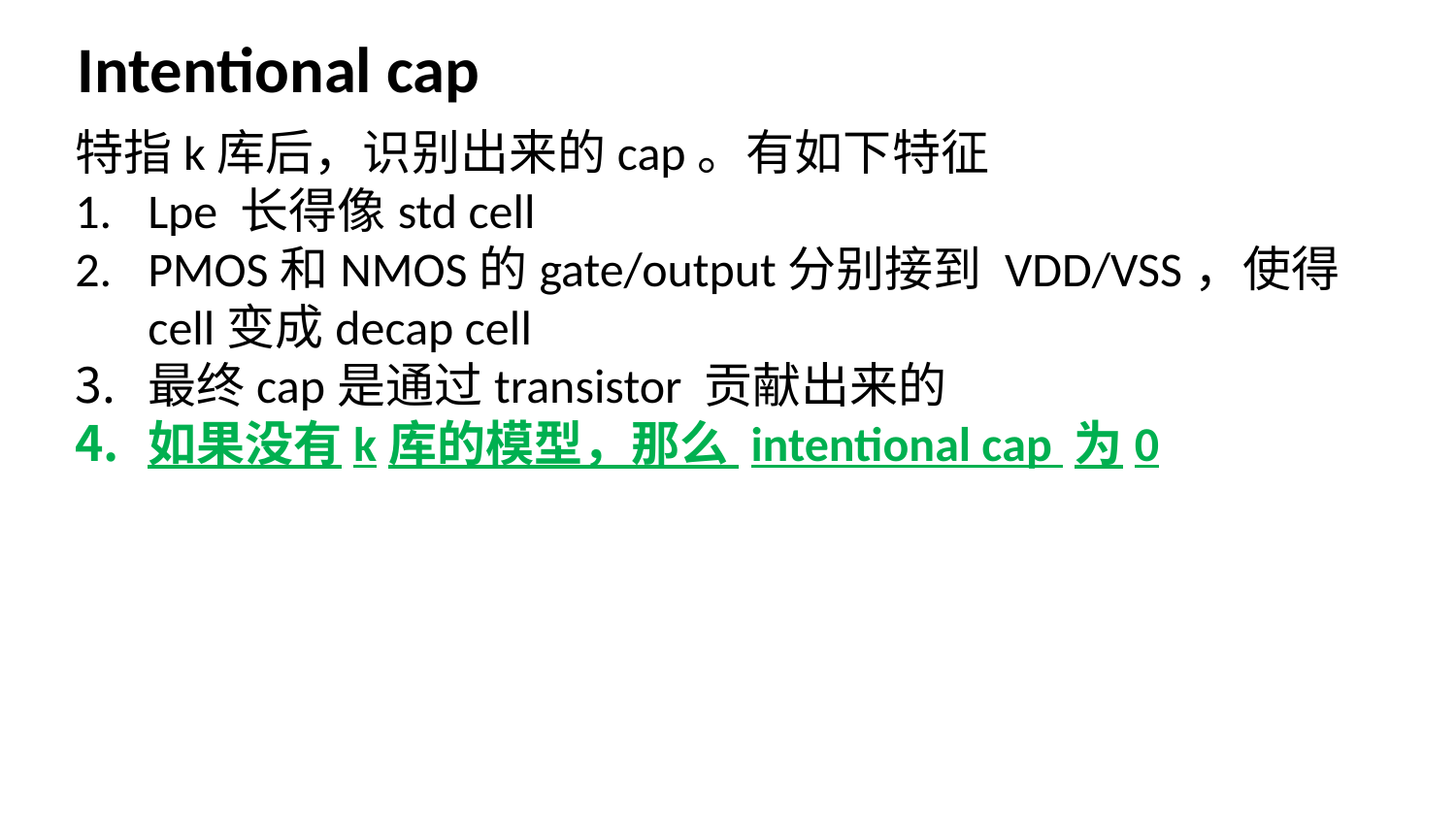

Intentional cap
特指k库后，识别出来的cap。有如下特征
Lpe 长得像std cell
PMOS和NMOS的gate/output分别接到 VDD/VSS，使得cell变成decap cell
最终cap是通过transistor 贡献出来的
如果没有k库的模型，那么 intentional cap 为0